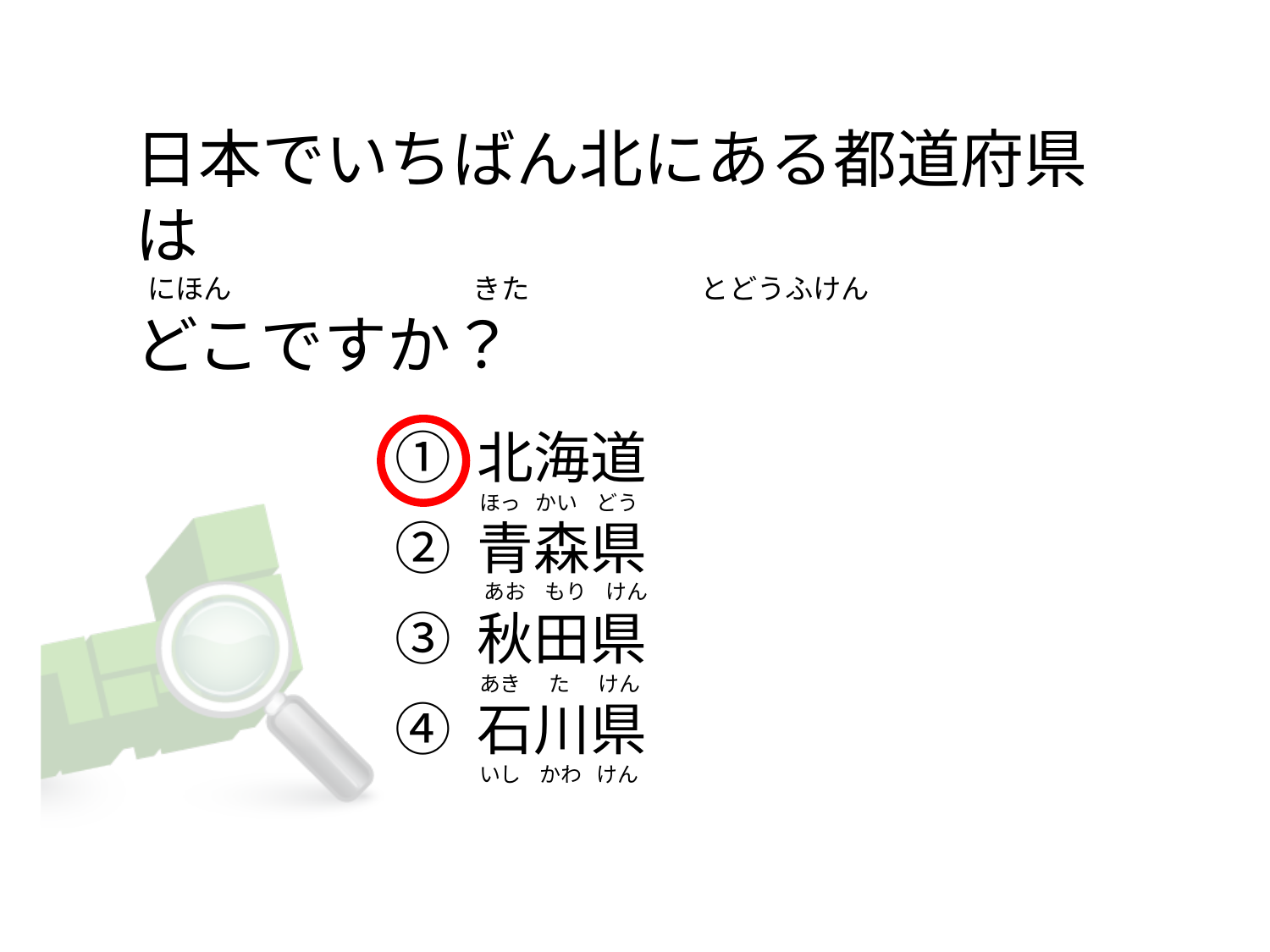

# 日本でいちばん北にある都道府県は   にほん                                      きた                           とどうふけん どこですか？
① 北海道
② 青森県
③ 秋田県
④ 石川県

ほっ   かい    どう
   あお    もり    けん
あき      た      けん
いし    かわ   けん